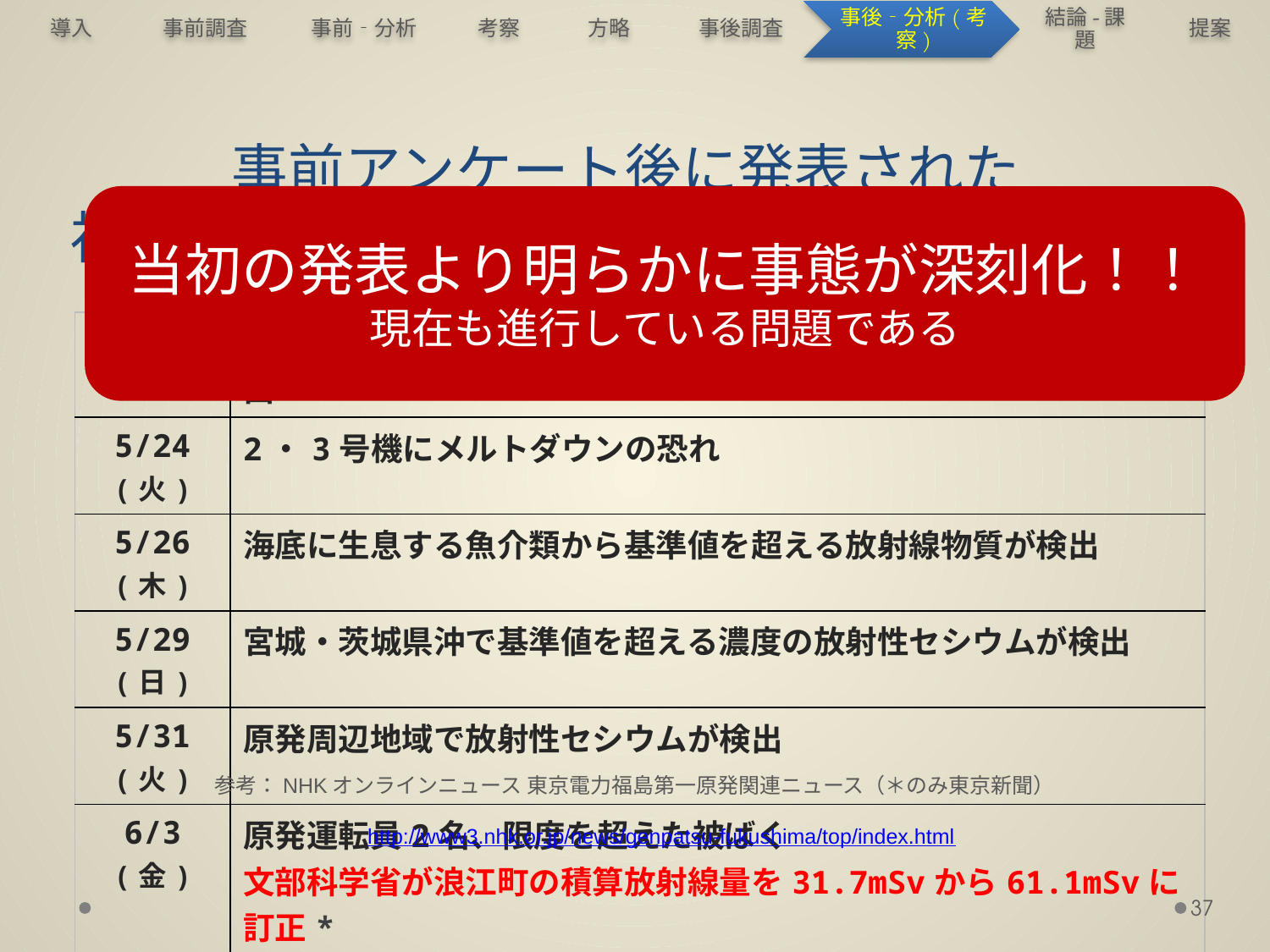

導入
事前調査
事前‐分析
考察
方略
事後調査
事後‐分析(考察)
結論-課題
提案
# 事前アンケート後に発表された 福島第一原発に関するニュース(5/21～6/6)
当初の発表より明らかに事態が深刻化！！現在も進行している問題である
| 5/21(土) | 3号機より流出した汚染水から基準値の100倍の放射性物質が検出 |
| --- | --- |
| 5/24(火) | 2・3号機にメルトダウンの恐れ |
| 5/26(木) | 海底に生息する魚介類から基準値を超える放射線物質が検出 |
| 5/29(日) | 宮城・茨城県沖で基準値を超える濃度の放射性セシウムが検出 |
| 5/31(火) | 原発周辺地域で放射性セシウムが検出 |
| 6/3 (金) | 原発運転員2名、限度を超えた被ばく 文部科学省が浪江町の積算放射線量を31.7mSvから61.1mSvに訂正\* |
| 6/4 (土) | 1号機建屋から高い放射線量が測定される |
| 6/5 (日) | 原発敷地外で微量のプルトニウムが検出 |
参考：NHKオンラインニュース 東京電力福島第一原発関連ニュース（＊のみ東京新聞）

　　　　　　　http://www3.nhk.or.jp/news/genpatsu-fukushima/top/index.html

37